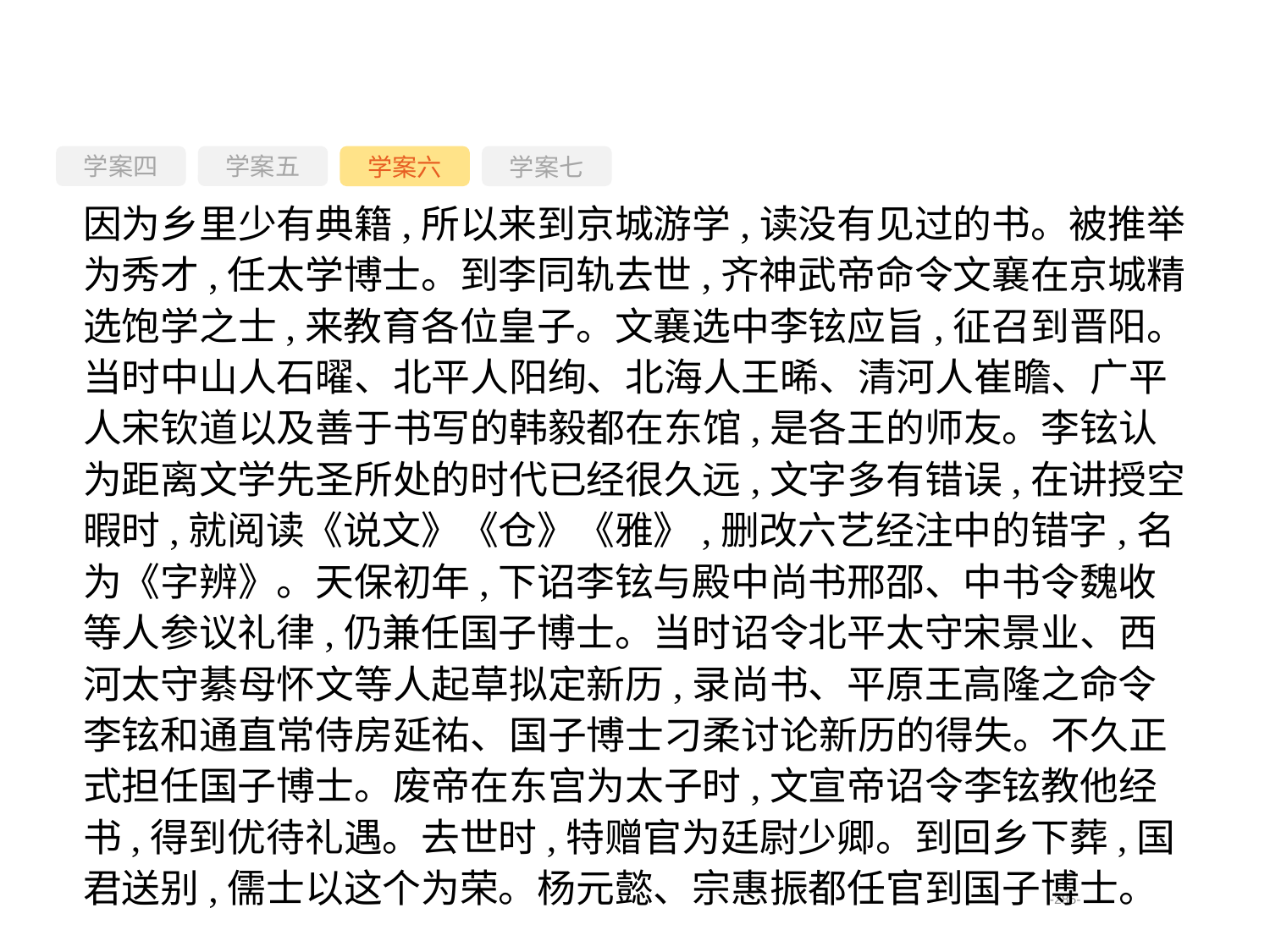

学案四
学案六
学案七
学案五
因为乡里少有典籍,所以来到京城游学,读没有见过的书。被推举为秀才,任太学博士。到李同轨去世,齐神武帝命令文襄在京城精选饱学之士,来教育各位皇子。文襄选中李铉应旨,征召到晋阳。当时中山人石曜、北平人阳绚、北海人王晞、清河人崔瞻、广平人宋钦道以及善于书写的韩毅都在东馆,是各王的师友。李铉认为距离文学先圣所处的时代已经很久远,文字多有错误,在讲授空暇时,就阅读《说文》《仓》《雅》,删改六艺经注中的错字,名为《字辨》。天保初年,下诏李铉与殿中尚书邢邵、中书令魏收等人参议礼律,仍兼任国子博士。当时诏令北平太守宋景业、西河太守綦母怀文等人起草拟定新历,录尚书、平原王高隆之命令李铉和通直常侍房延祐、国子博士刁柔讨论新历的得失。不久正式担任国子博士。废帝在东宫为太子时,文宣帝诏令李铉教他经书,得到优待礼遇。去世时,特赠官为廷尉少卿。到回乡下葬,国君送别,儒士以这个为荣。杨元懿、宗惠振都任官到国子博士。
-285-